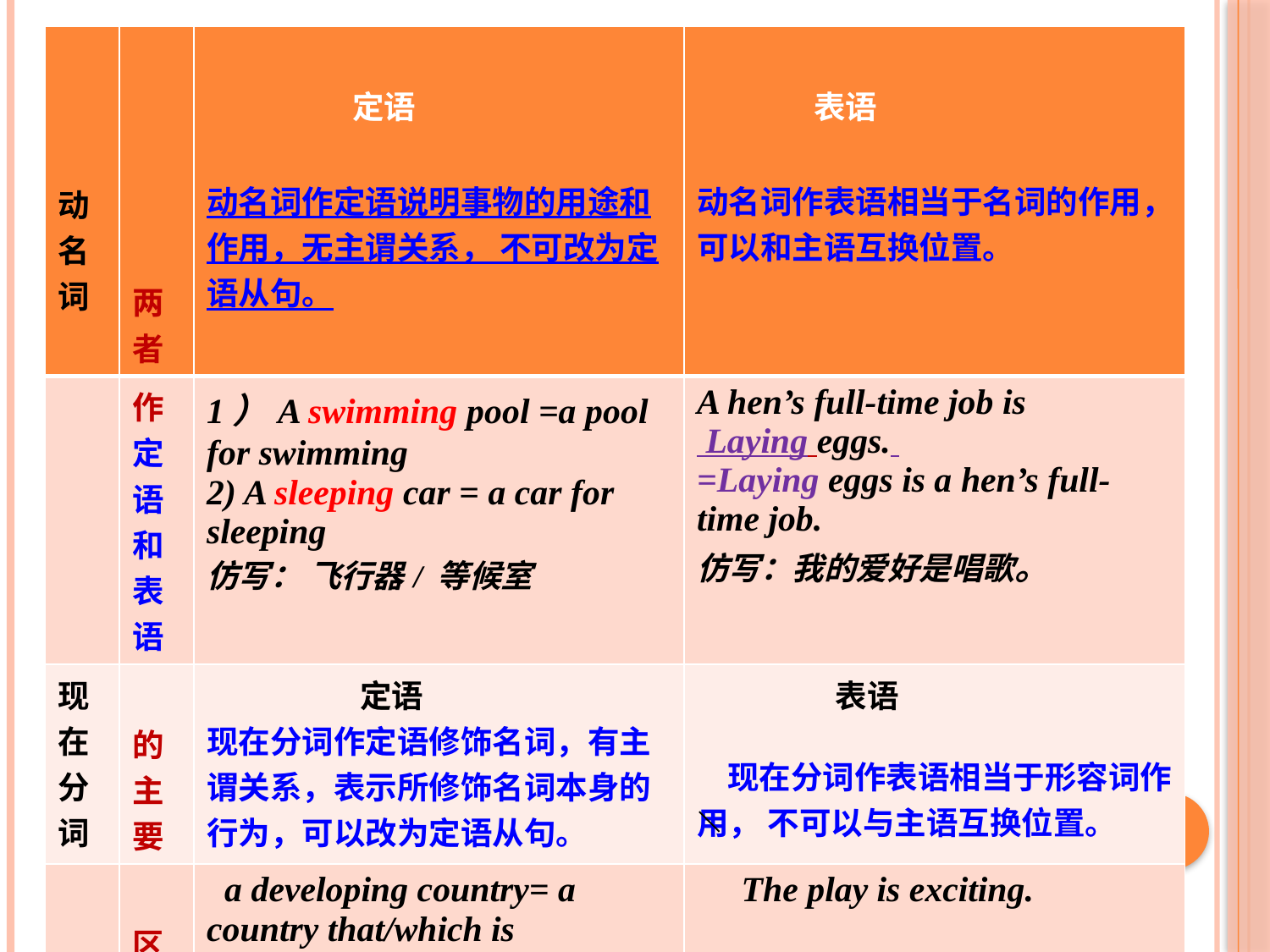

| 动名词 | 两者 | 定语 动名词作定语说明事物的用途和作用，无主谓关系， 不可改为定语从句。 | 表语 动名词作表语相当于名词的作用，可以和主语互换位置。 |
| --- | --- | --- | --- |
|  | 作定语和 表 语 | 1）A swimming pool =a pool for swimming 2) A sleeping car = a car for sleeping 仿写： 飞行器/ 等候室 | A hen’s full-time job is Laying eggs. =Laying eggs is a hen’s full-time job. 仿写：我的爱好是唱歌。 |
| 现在分词 | 的 主要 | 定语 现在分词作定语修饰名词，有主谓关系，表示所修饰名词本身的行为，可以改为定语从句。 | 表语 现在分词作表语相当于形容词作 用， 不可以与主语互换位置。 |
|  | 区别 | a developing country= a country that/which is developing A sleeping baby =a baby that/ who is sleeping 一本有趣的书 | The play is exciting. =Exciting is the play. 这条消息令人失望。 |